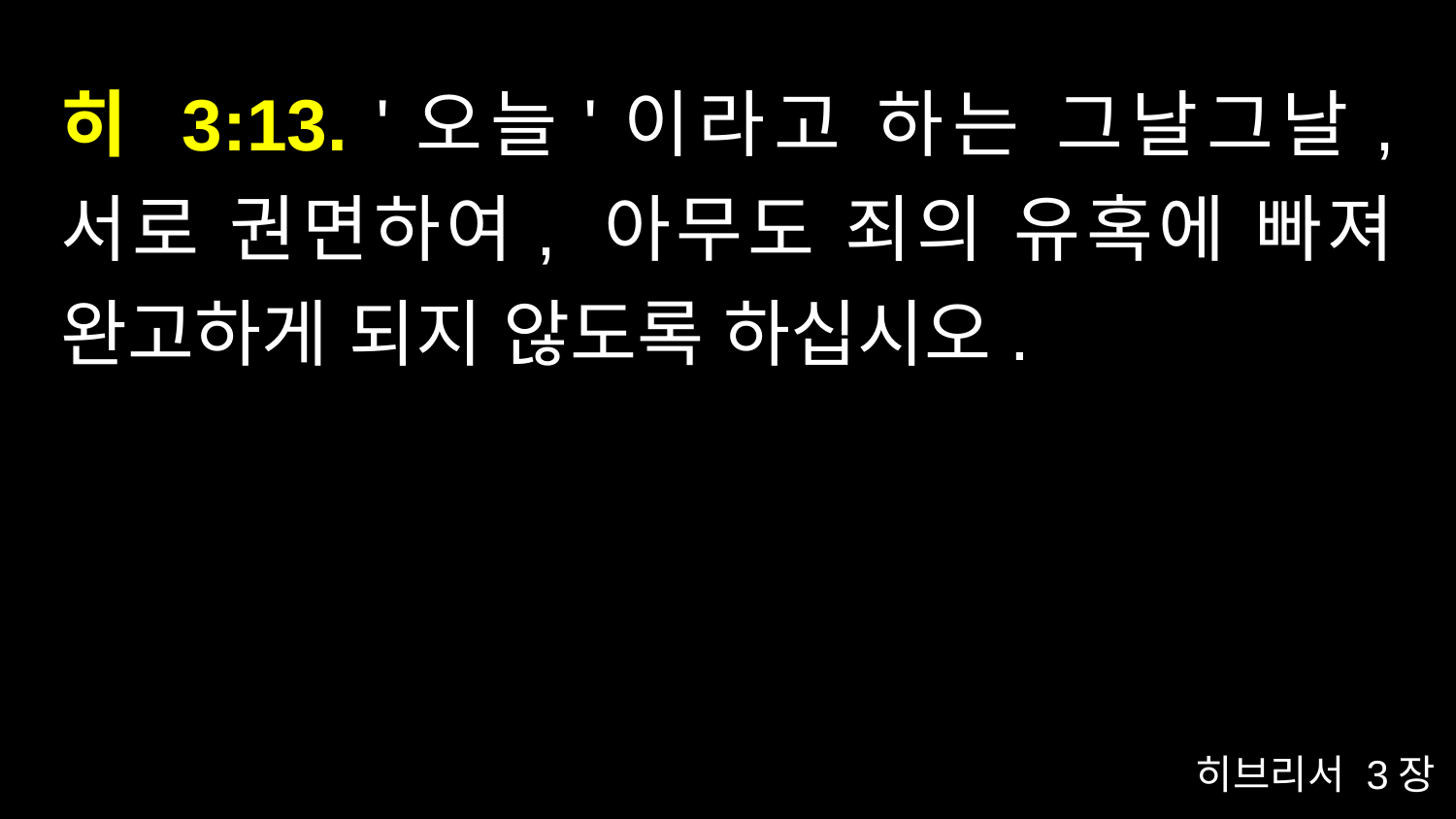

# 히 3:13. '오늘'이라고 하는 그날그날, 서로 권면하여, 아무도 죄의 유혹에 빠져 완고하게 되지 않도록 하십시오.
히브리서 3장